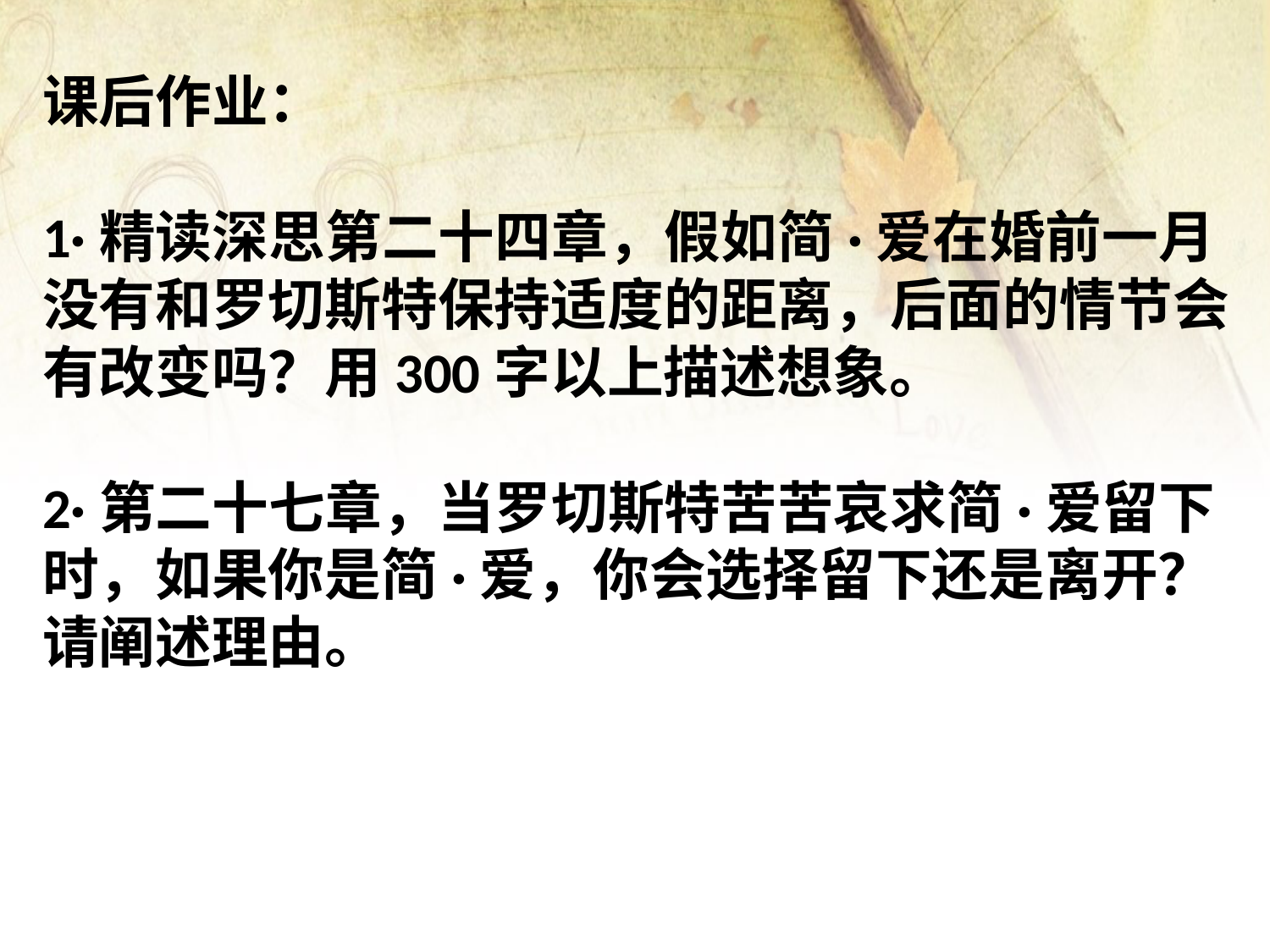

课后作业：

1·精读深思第二十四章，假如简·爱在婚前一月没有和罗切斯特保持适度的距离，后面的情节会有改变吗？用300字以上描述想象。

2·第二十七章，当罗切斯特苦苦哀求简·爱留下时，如果你是简·爱，你会选择留下还是离开？请阐述理由。